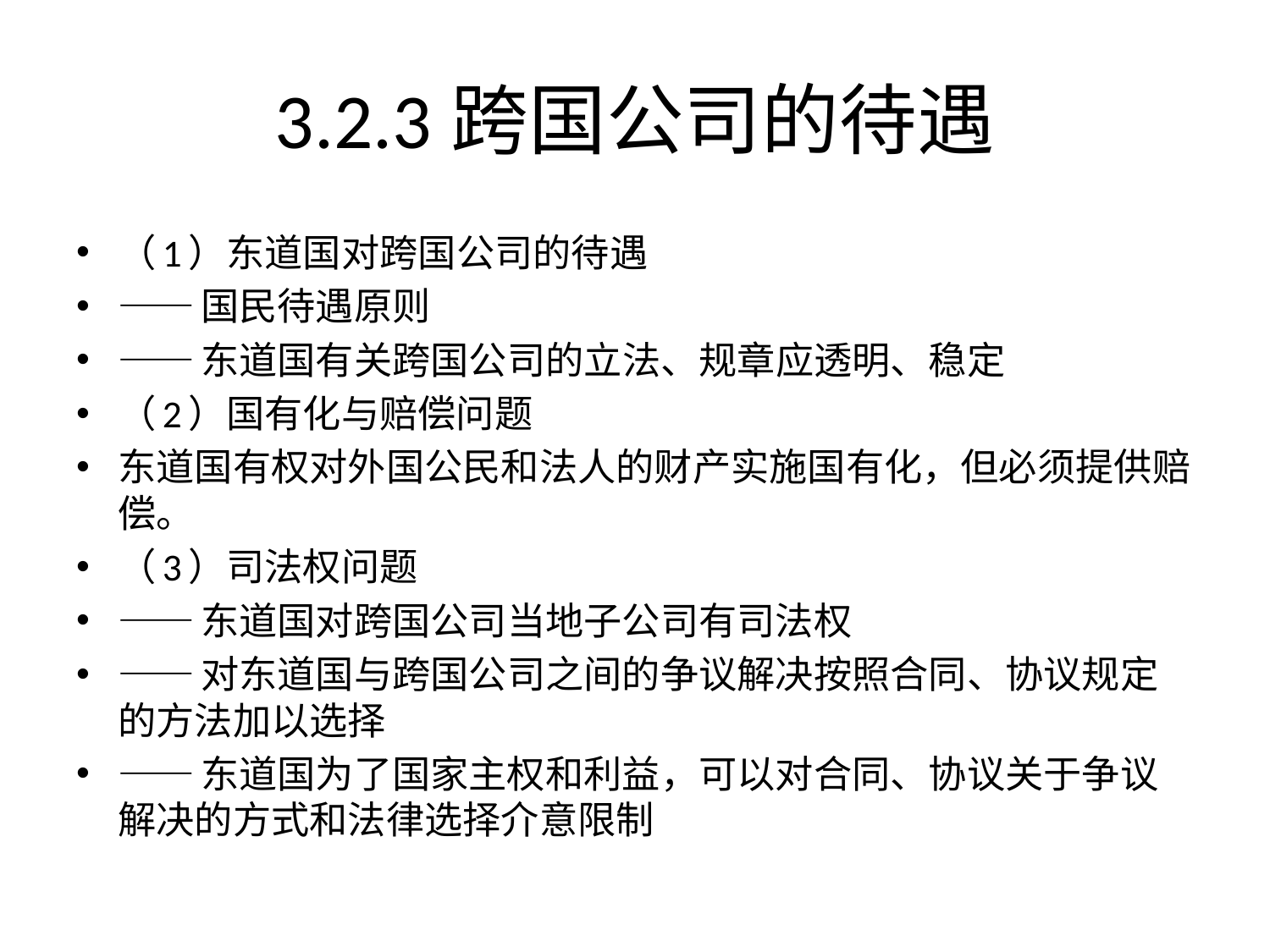

# 3.2.3跨国公司的待遇
（1）东道国对跨国公司的待遇
——国民待遇原则
——东道国有关跨国公司的立法、规章应透明、稳定
（2）国有化与赔偿问题
东道国有权对外国公民和法人的财产实施国有化，但必须提供赔偿。
（3）司法权问题
——东道国对跨国公司当地子公司有司法权
——对东道国与跨国公司之间的争议解决按照合同、协议规定的方法加以选择
——东道国为了国家主权和利益，可以对合同、协议关于争议解决的方式和法律选择介意限制